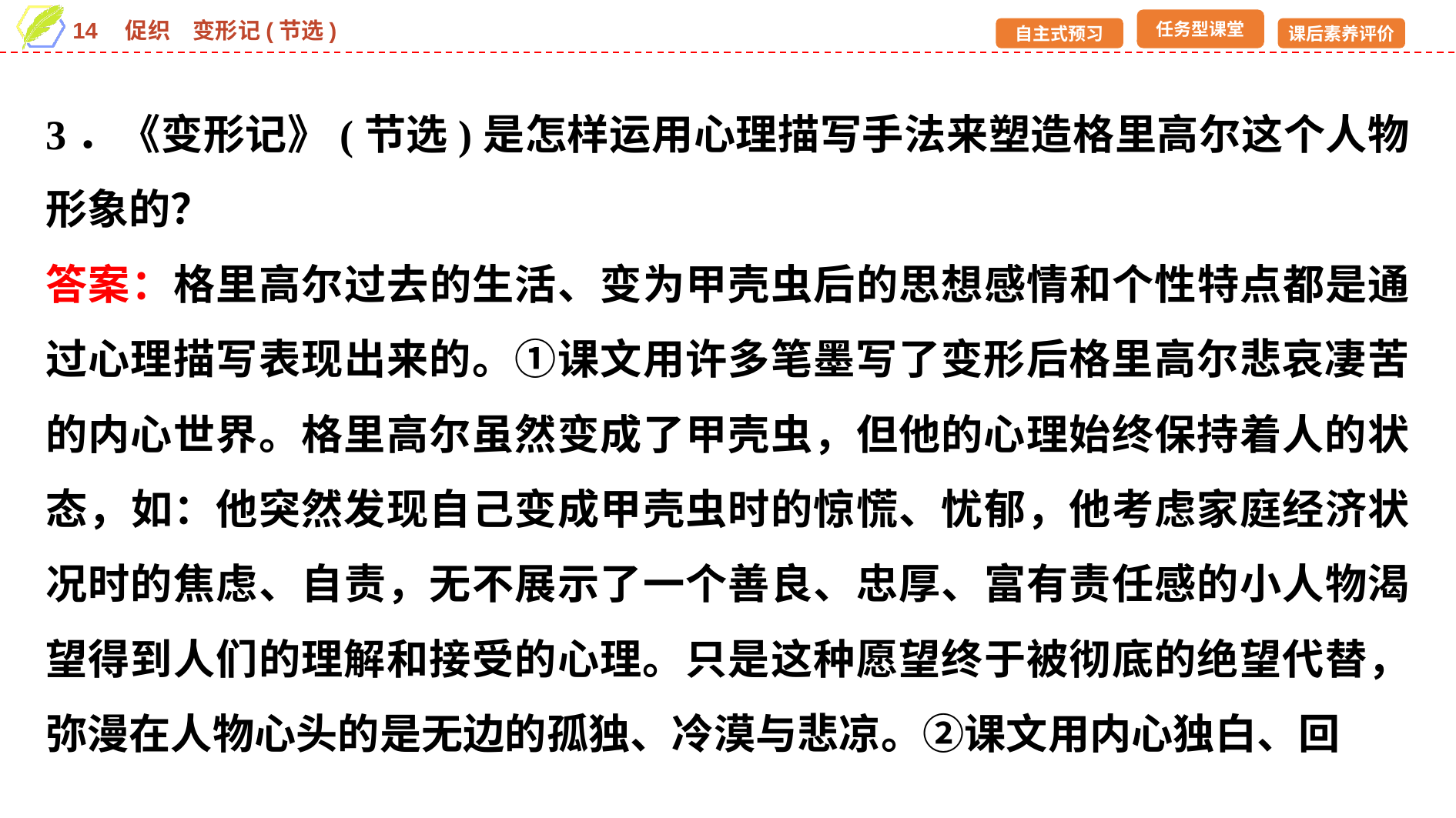

3．《变形记》(节选)是怎样运用心理描写手法来塑造格里高尔这个人物形象的？
答案：格里高尔过去的生活、变为甲壳虫后的思想感情和个性特点都是通过心理描写表现出来的。①课文用许多笔墨写了变形后格里高尔悲哀凄苦的内心世界。格里高尔虽然变成了甲壳虫，但他的心理始终保持着人的状态，如：他突然发现自己变成甲壳虫时的惊慌、忧郁，他考虑家庭经济状况时的焦虑、自责，无不展示了一个善良、忠厚、富有责任感的小人物渴望得到人们的理解和接受的心理。只是这种愿望终于被彻底的绝望代替，弥漫在人物心头的是无边的孤独、冷漠与悲凉。②课文用内心独白、回